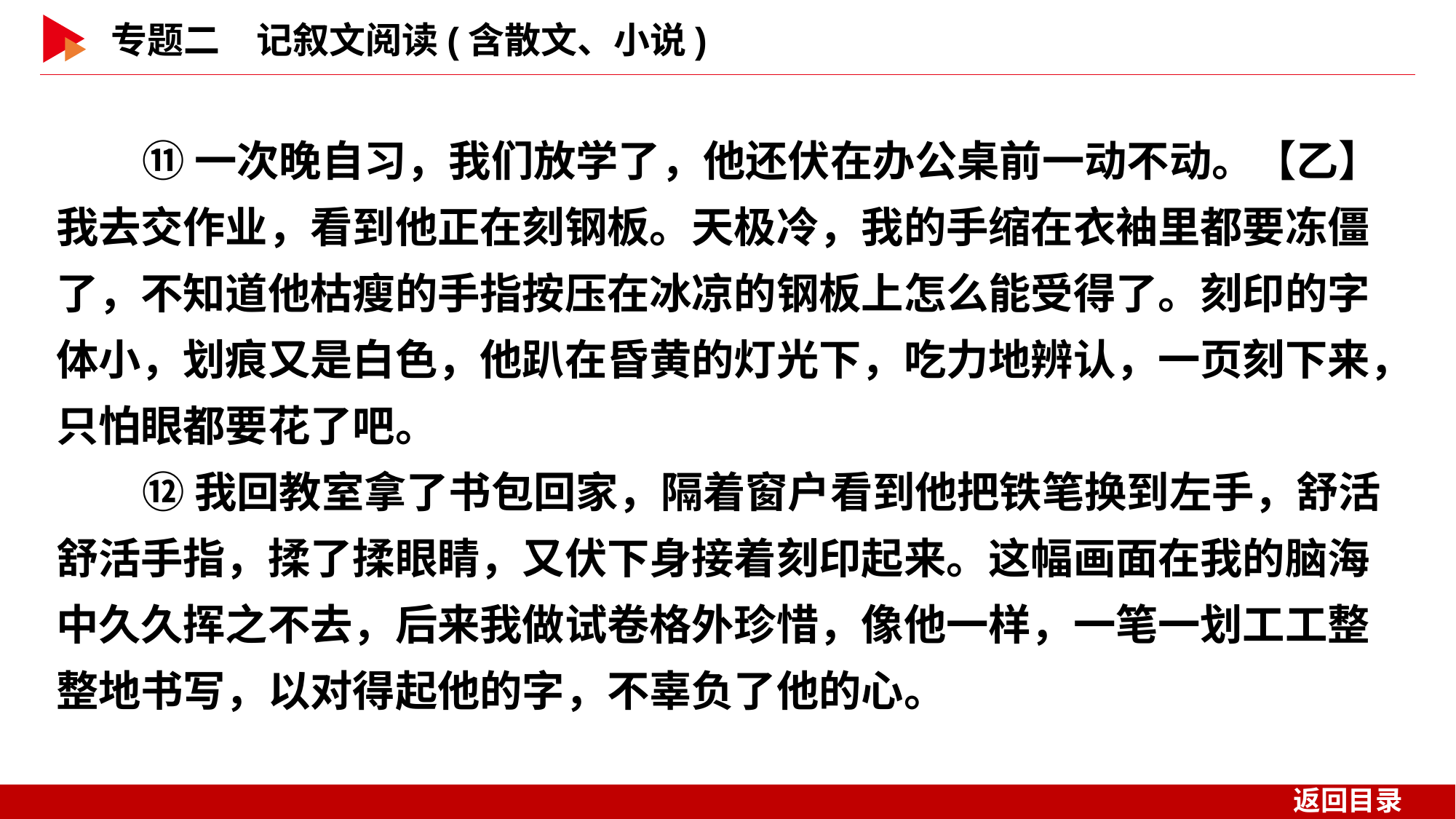

⑪一次晚自习，我们放学了，他还伏在办公桌前一动不动。【乙】我去交作业，看到他正在刻钢板。天极冷，我的手缩在衣袖里都要冻僵了，不知道他枯瘦的手指按压在冰凉的钢板上怎么能受得了。刻印的字体小，划痕又是白色，他趴在昏黄的灯光下，吃力地辨认，一页刻下来，只怕眼都要花了吧。
⑫我回教室拿了书包回家，隔着窗户看到他把铁笔换到左手，舒活舒活手指，揉了揉眼睛，又伏下身接着刻印起来。这幅画面在我的脑海中久久挥之不去，后来我做试卷格外珍惜，像他一样，一笔一划工工整整地书写，以对得起他的字，不辜负了他的心。